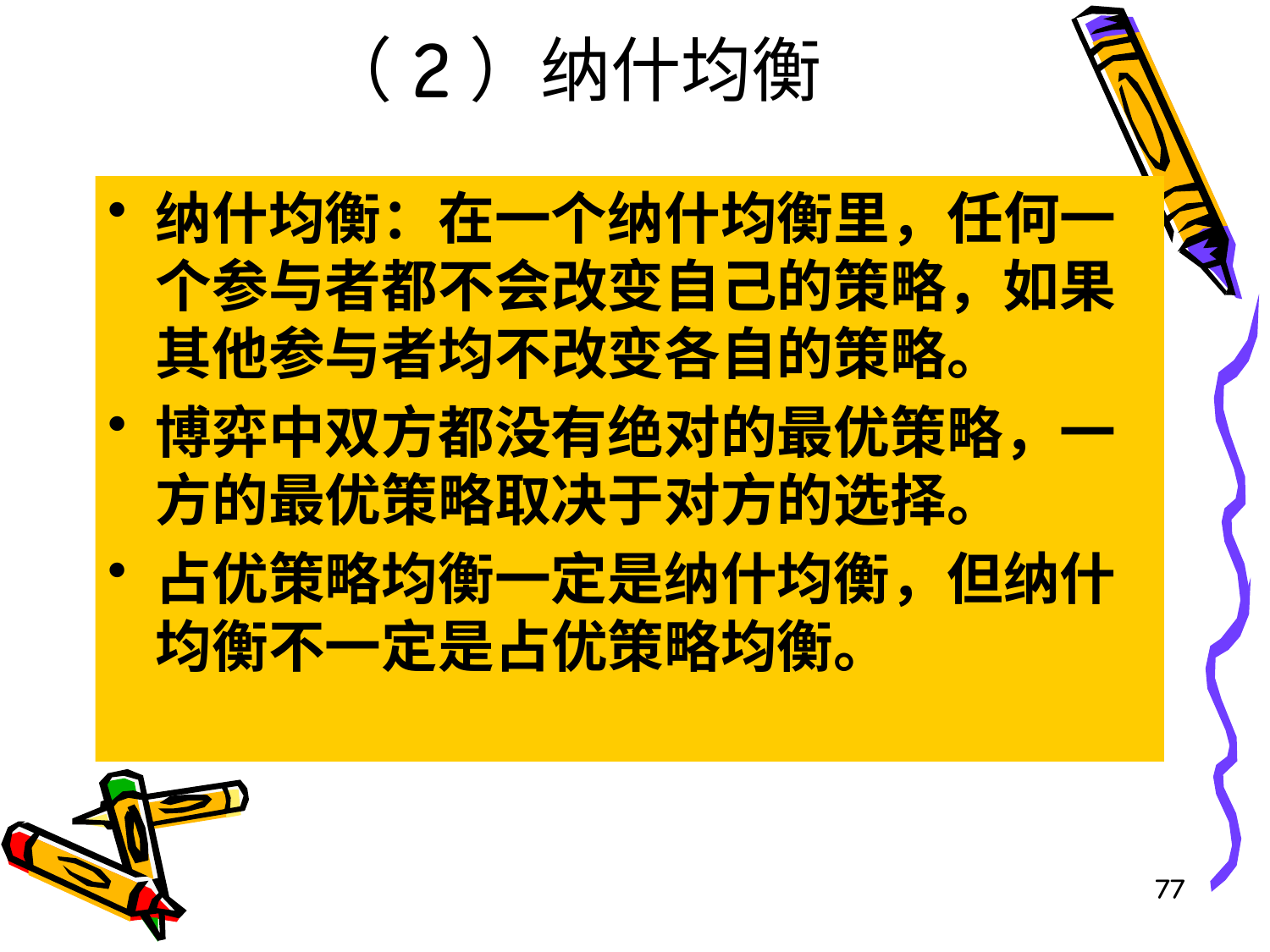

# （2）纳什均衡
纳什均衡：在一个纳什均衡里，任何一个参与者都不会改变自己的策略，如果其他参与者均不改变各自的策略。
博弈中双方都没有绝对的最优策略，一方的最优策略取决于对方的选择。
占优策略均衡一定是纳什均衡，但纳什均衡不一定是占优策略均衡。
77